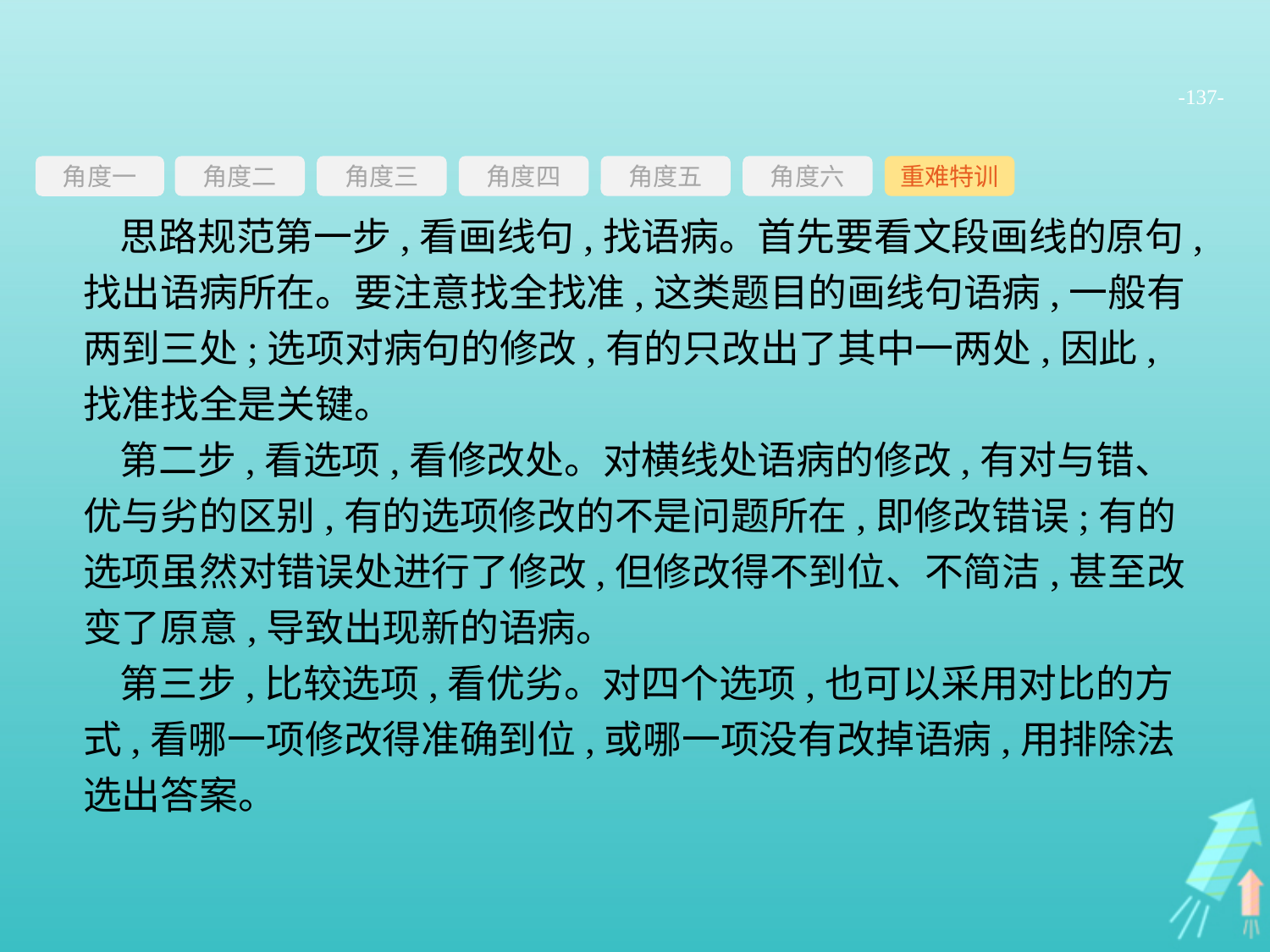

-137-
角度三
角度四
角度五
角度六
重难特训
角度二
角度一
思路规范第一步,看画线句,找语病。首先要看文段画线的原句,找出语病所在。要注意找全找准,这类题目的画线句语病,一般有两到三处;选项对病句的修改,有的只改出了其中一两处,因此,找准找全是关键。
第二步,看选项,看修改处。对横线处语病的修改,有对与错、优与劣的区别,有的选项修改的不是问题所在,即修改错误;有的选项虽然对错误处进行了修改,但修改得不到位、不简洁,甚至改变了原意,导致出现新的语病。
第三步,比较选项,看优劣。对四个选项,也可以采用对比的方式,看哪一项修改得准确到位,或哪一项没有改掉语病,用排除法选出答案。